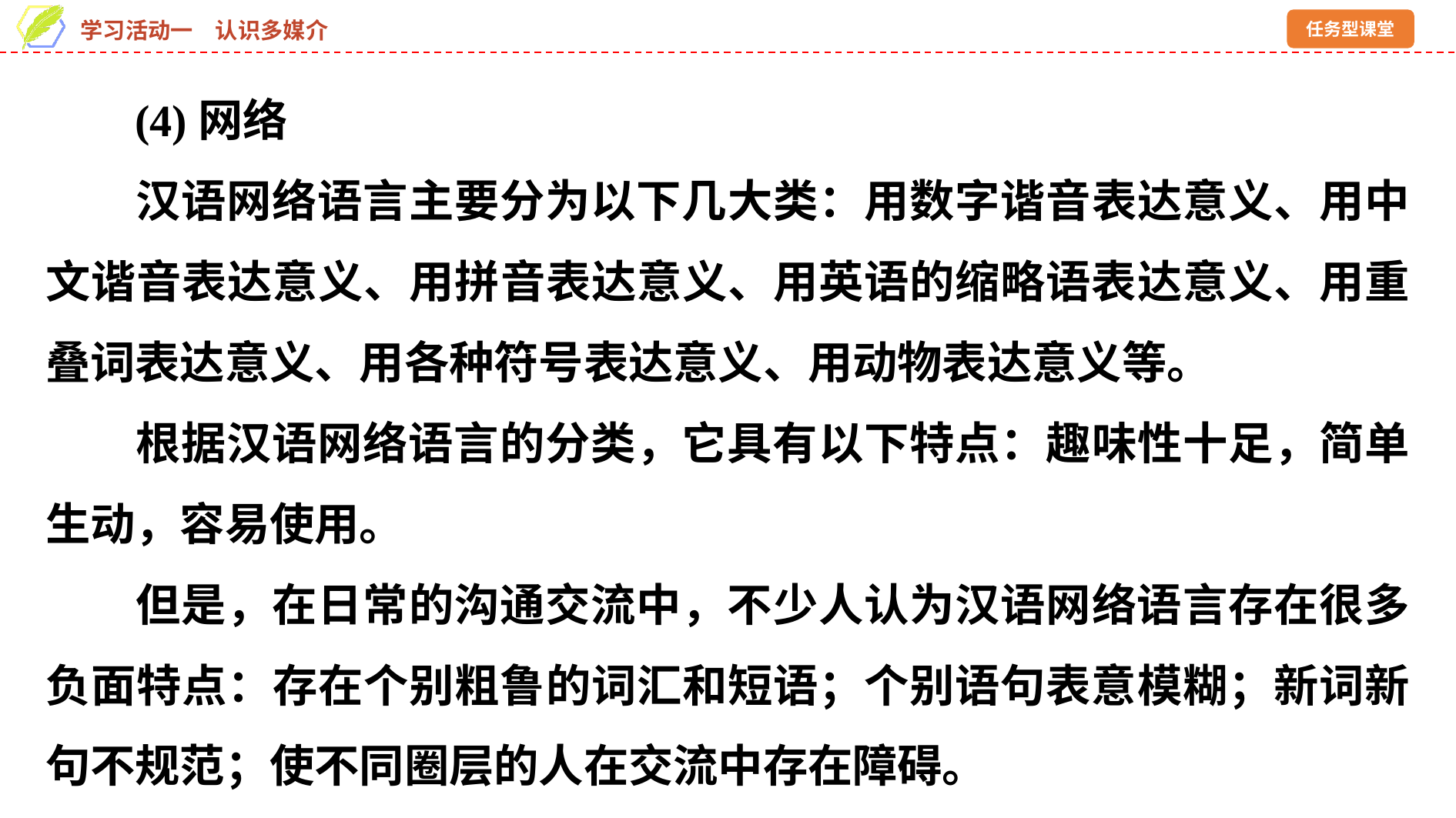

(4)网络
汉语网络语言主要分为以下几大类：用数字谐音表达意义、用中文谐音表达意义、用拼音表达意义、用英语的缩略语表达意义、用重叠词表达意义、用各种符号表达意义、用动物表达意义等。
根据汉语网络语言的分类，它具有以下特点：趣味性十足，简单生动，容易使用。
但是，在日常的沟通交流中，不少人认为汉语网络语言存在很多负面特点：存在个别粗鲁的词汇和短语；个别语句表意模糊；新词新句不规范；使不同圈层的人在交流中存在障碍。